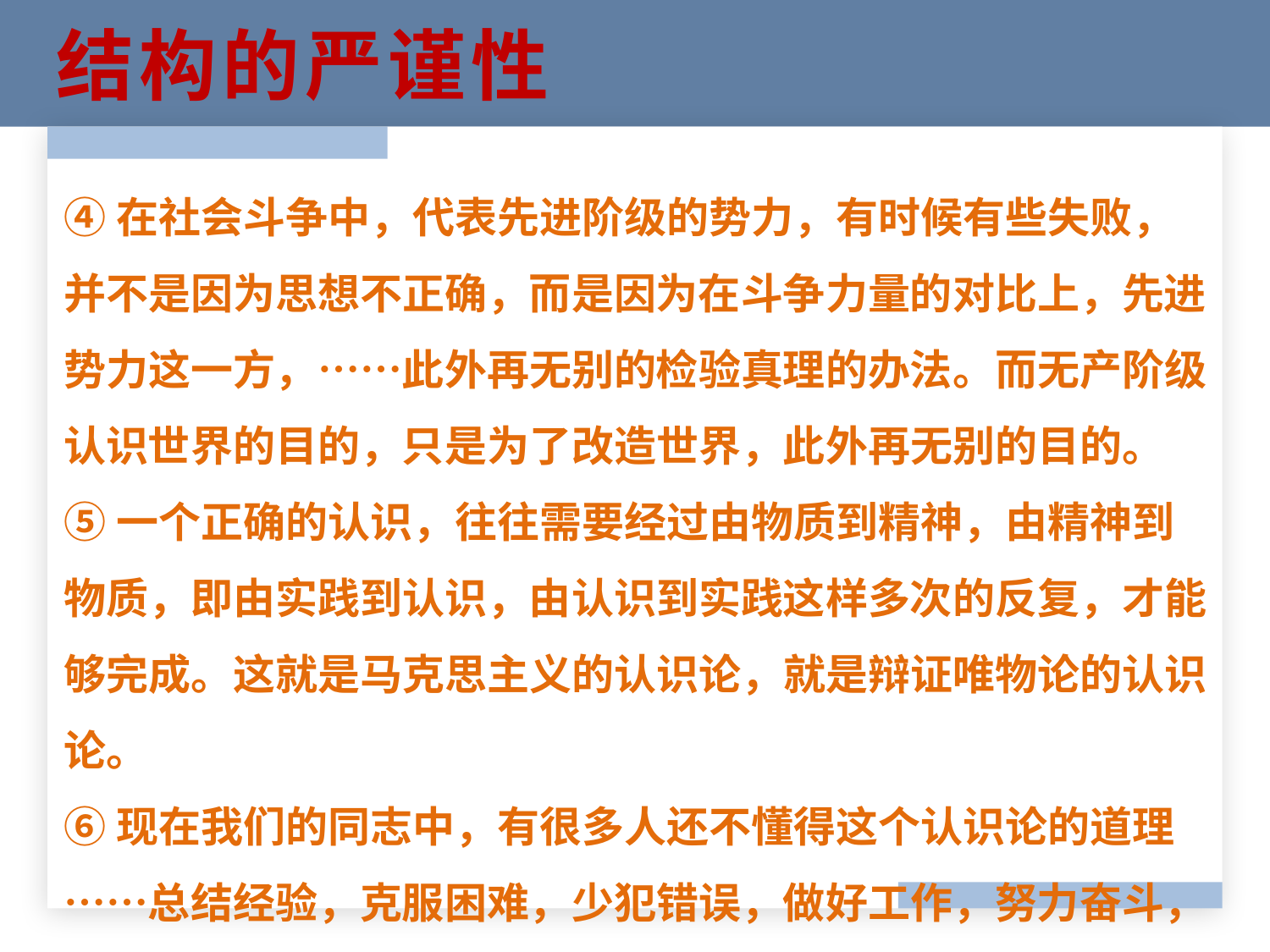

结构的严谨性

④在社会斗争中，代表先进阶级的势力，有时候有些失败，并不是因为思想不正确，而是因为在斗争力量的对比上，先进势力这一方，……此外再无别的检验真理的办法。而无产阶级认识世界的目的，只是为了改造世界，此外再无别的目的。
⑤一个正确的认识，往往需要经过由物质到精神，由精神到物质，即由实践到认识，由认识到实践这样多次的反复，才能够完成。这就是马克思主义的认识论，就是辩证唯物论的认识论。
⑥现在我们的同志中，有很多人还不懂得这个认识论的道理……总结经验，克服困难，少犯错误，做好工作，努力奋斗，建设一个社会主义的伟大强国，并且帮助世界被压迫被剥削的广大人民，完成我们应当担负的国际主义的伟大义务。